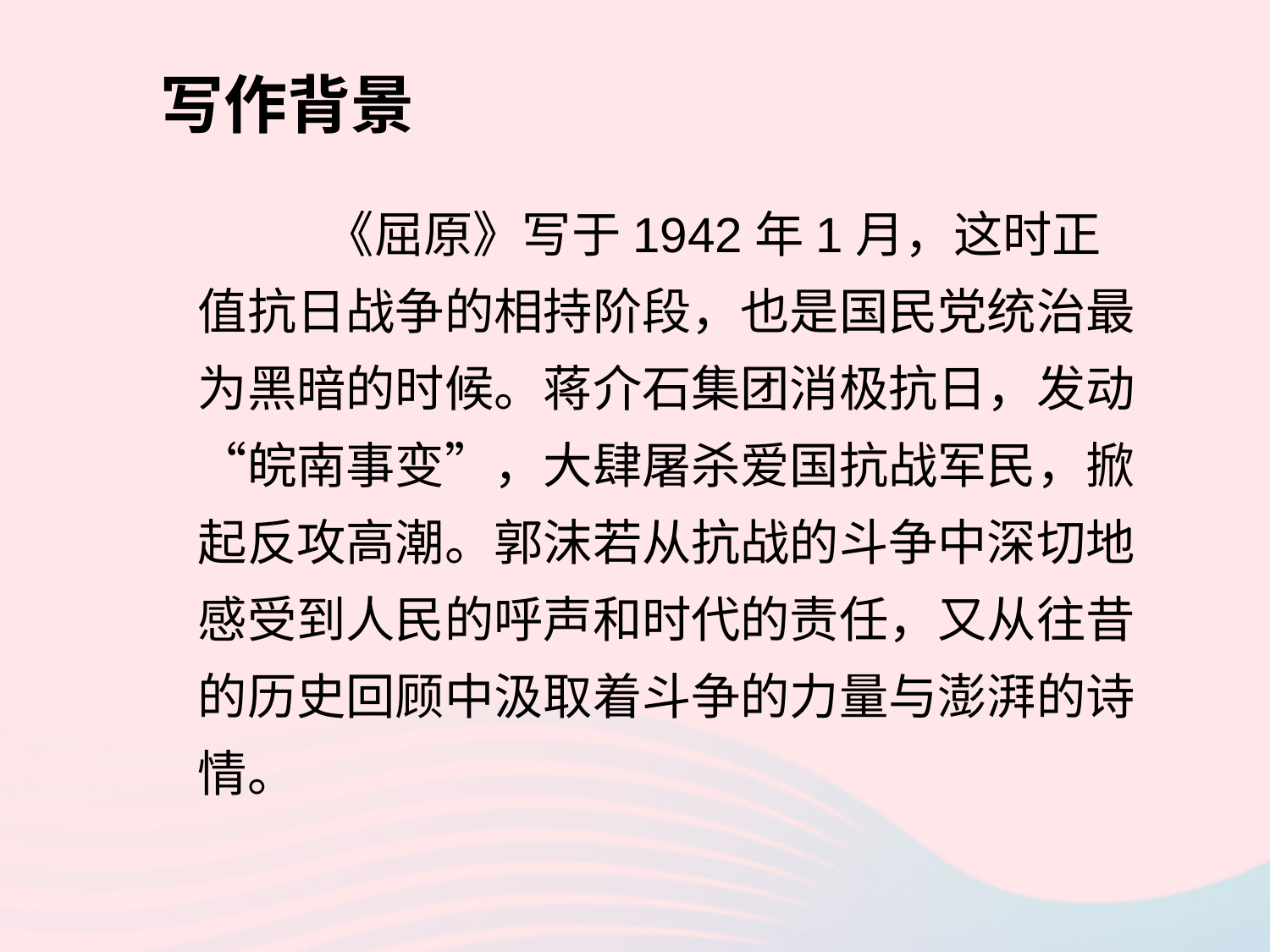

写作背景
	《屈原》写于1942年1月，这时正值抗日战争的相持阶段，也是国民党统治最为黑暗的时候。蒋介石集团消极抗日，发动“皖南事变”，大肆屠杀爱国抗战军民，掀起反攻高潮。郭沫若从抗战的斗争中深切地感受到人民的呼声和时代的责任，又从往昔的历史回顾中汲取着斗争的力量与澎湃的诗情。